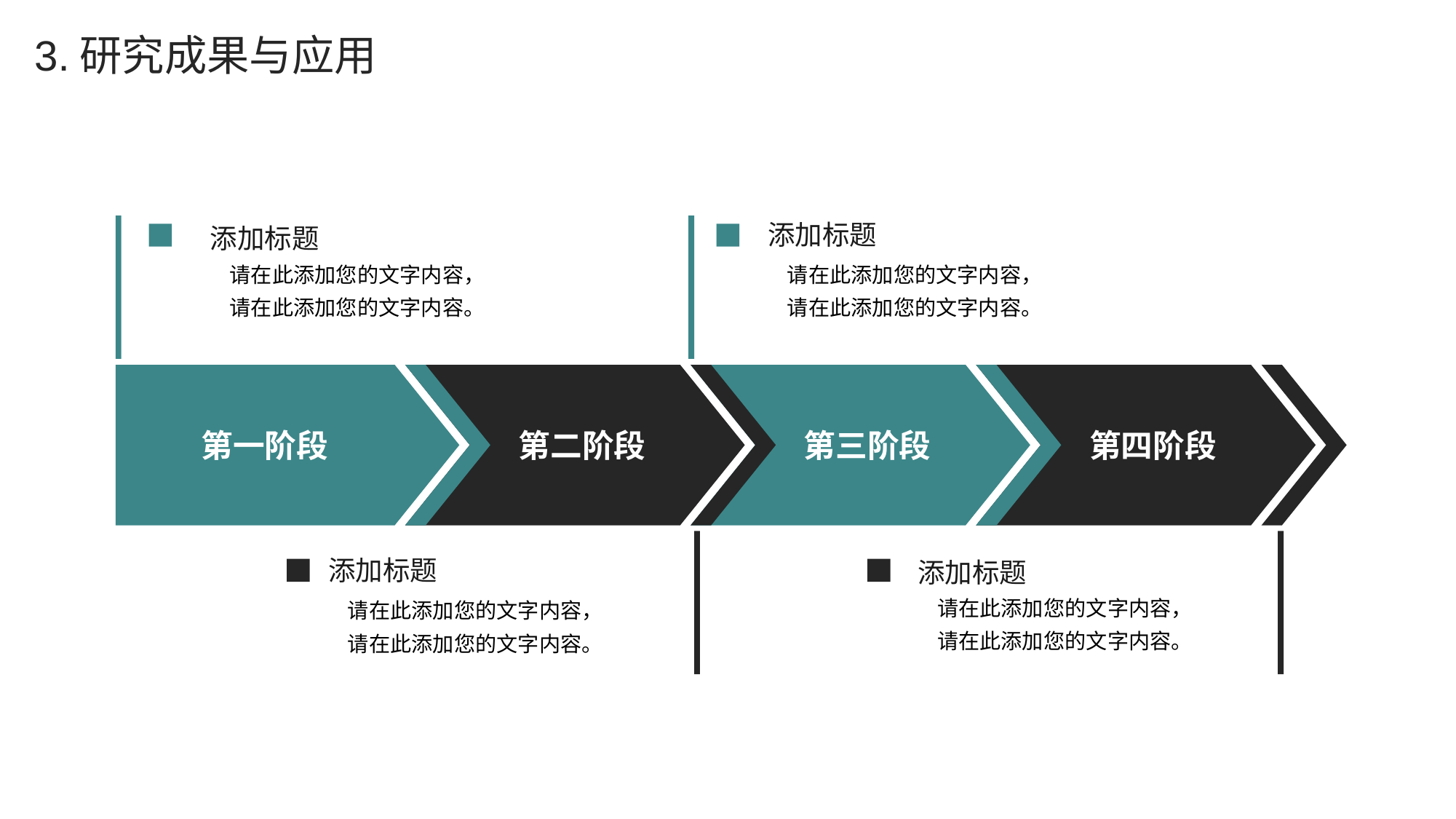

3.研究成果与应用
添加标题

添加标题

请在此添加您的文字内容，请在此添加您的文字内容。
请在此添加您的文字内容，请在此添加您的文字内容。

第一阶段
第二阶段
第三阶段
第四阶段

添加标题
添加标题

请在此添加您的文字内容，请在此添加您的文字内容。
请在此添加您的文字内容，请在此添加您的文字内容。